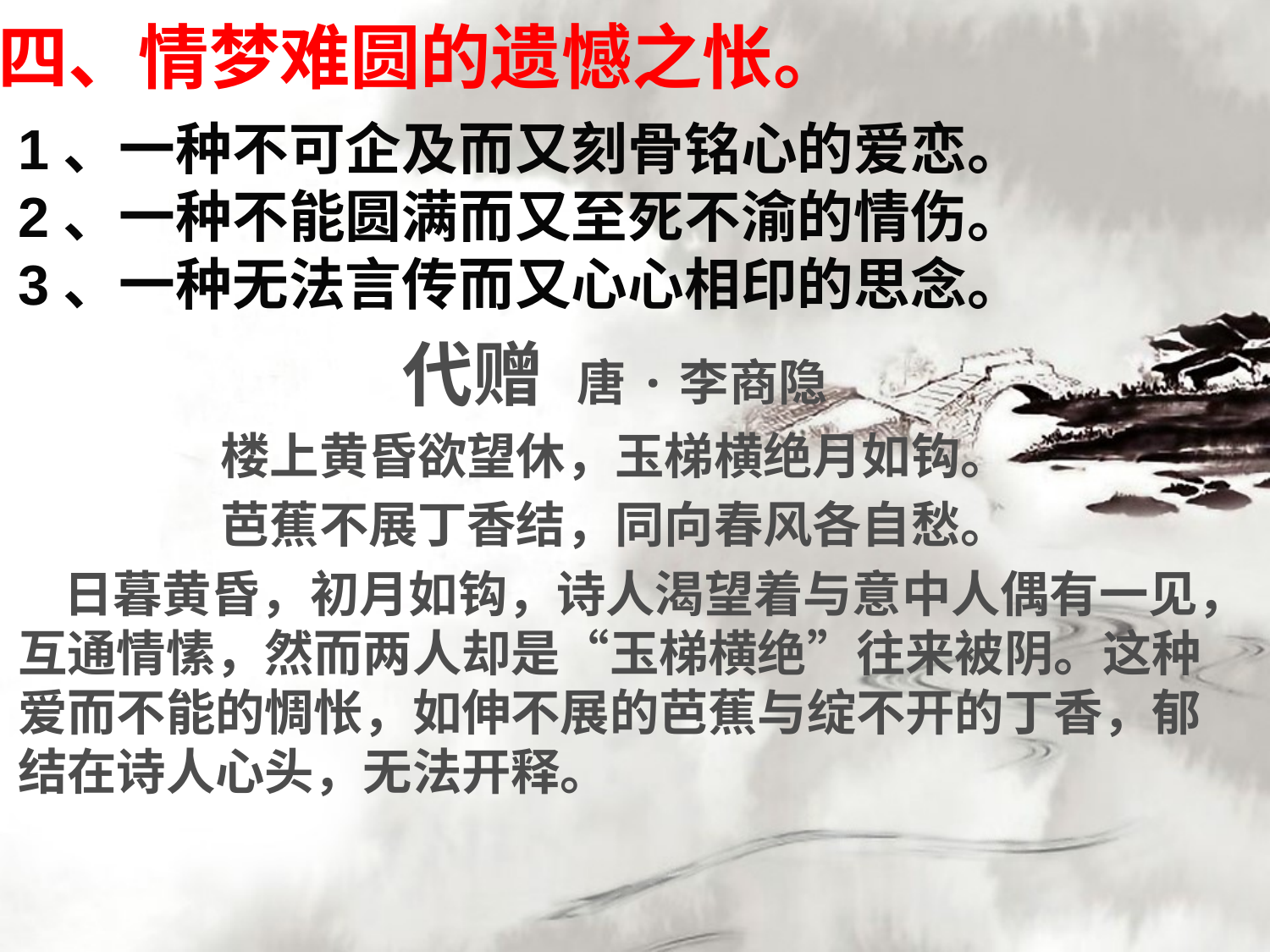

四、情梦难圆的遗憾之怅。
1、一种不可企及而又刻骨铭心的爱恋。
2、一种不能圆满而又至死不渝的情伤。
3、一种无法言传而又心心相印的思念。
代赠   唐·李商隐
楼上黄昏欲望休，玉梯横绝月如钩。
芭蕉不展丁香结，同向春风各自愁。
   日暮黄昏，初月如钩，诗人渴望着与意中人偶有一见，互通情愫，然而两人却是“玉梯横绝”往来被阴。这种爱而不能的惆怅，如伸不展的芭蕉与绽不开的丁香，郁结在诗人心头，无法开释。